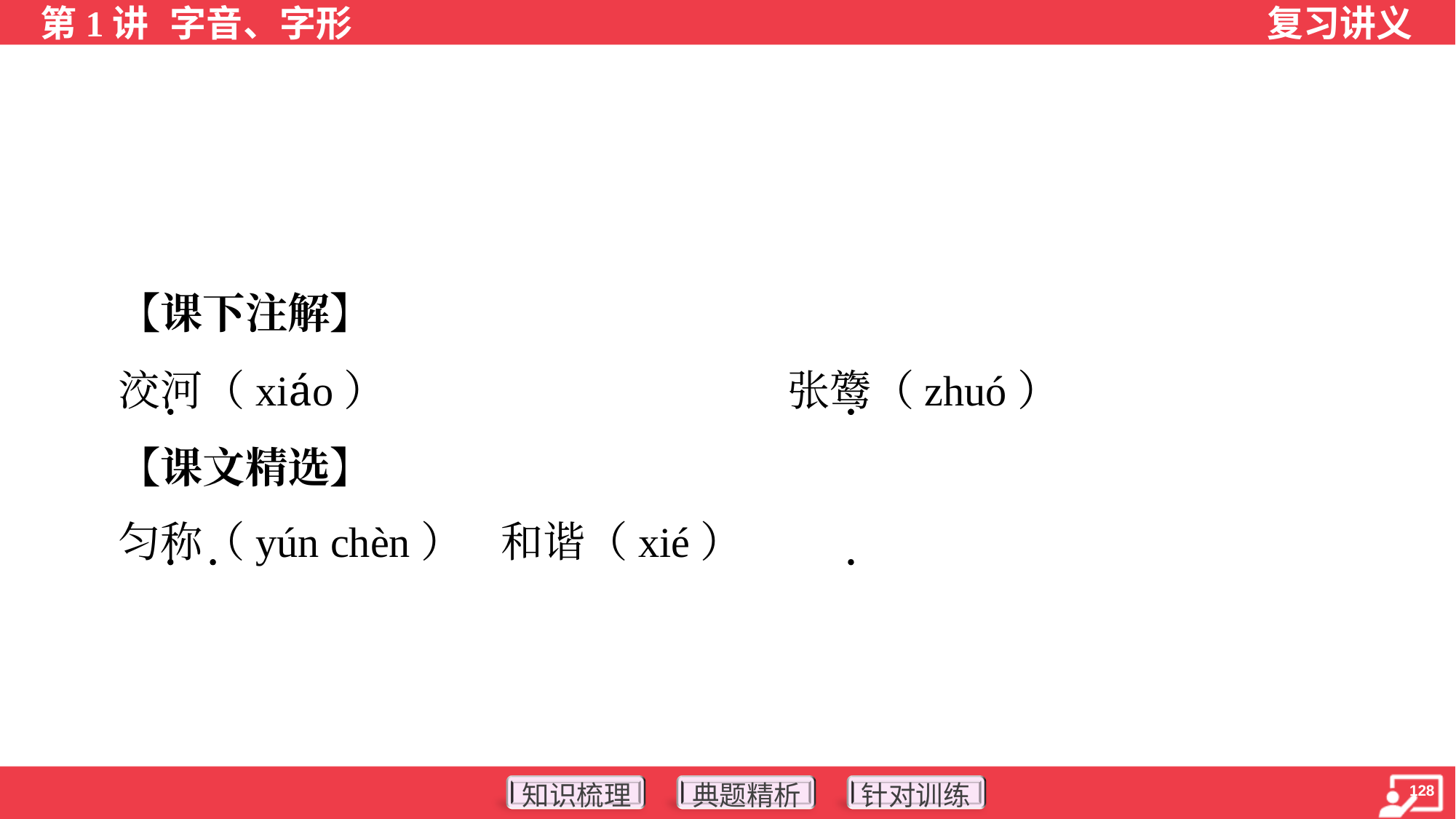

【课下注解】
    洨河（xiáo）	张𬸦（zhuó）
    【课文精选】
    匀称（yún chèn）	和谐（xié）